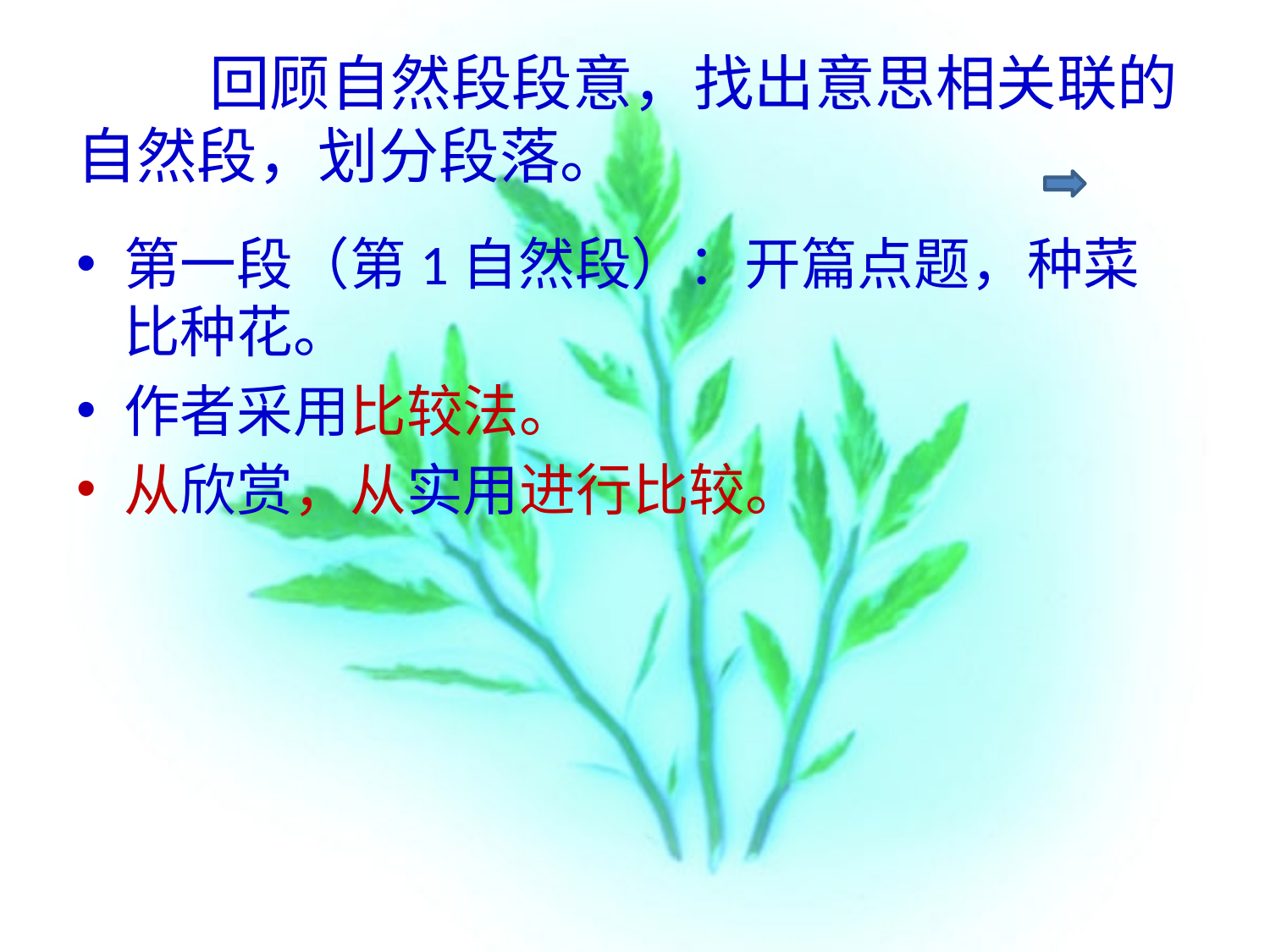

# 回顾自然段段意，找出意思相关联的自然段，划分段落。

第一段（第1自然段）：开篇点题，种菜比种花。
作者采用比较法。
从欣赏，从实用进行比较。